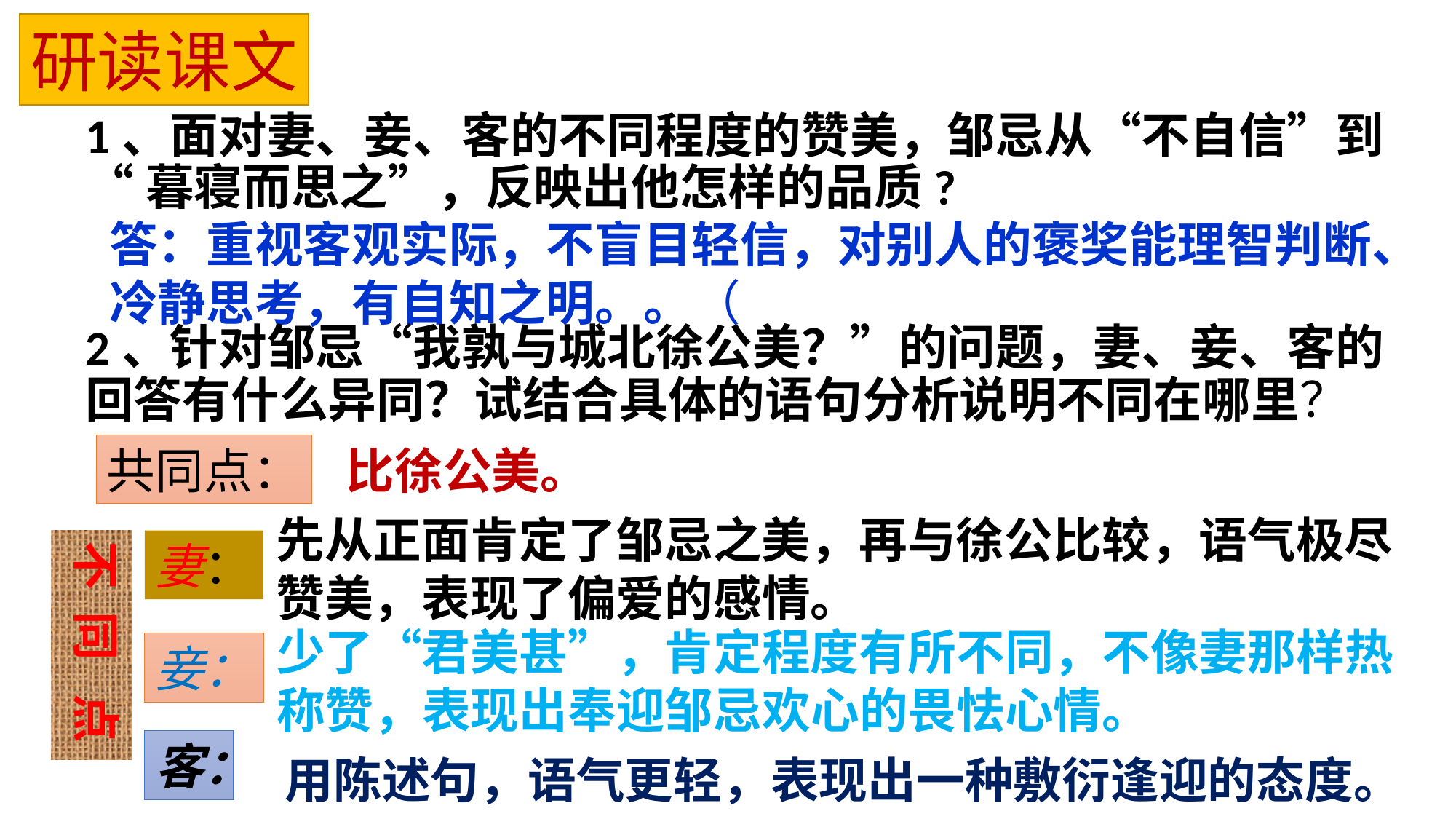

研读课文
1、面对妻、妾、客的不同程度的赞美，邹忌从“不自信”到
“暮寝而思之”，反映出他怎样的品质?
答：重视客观实际，不盲目轻信，对别人的褒奖能理智判断、
冷静思考，有自知之明。。（
2、针对邹忌“我孰与城北徐公美？”的问题，妻、妾、客的
回答有什么异同？试结合具体的语句分析说明不同在哪里？
共同点：
比徐公美。
先从正面肯定了邹忌之美，再与徐公比较，语气极尽
赞美，表现了偏爱的感情。
不  同   点
妻：
少了“君美甚”，肯定程度有所不同，不像妻那样热
称赞，表现出奉迎邹忌欢心的畏怯心情。
妾：
客：
用陈述句，语气更轻，表现出一种敷衍逢迎的态度。